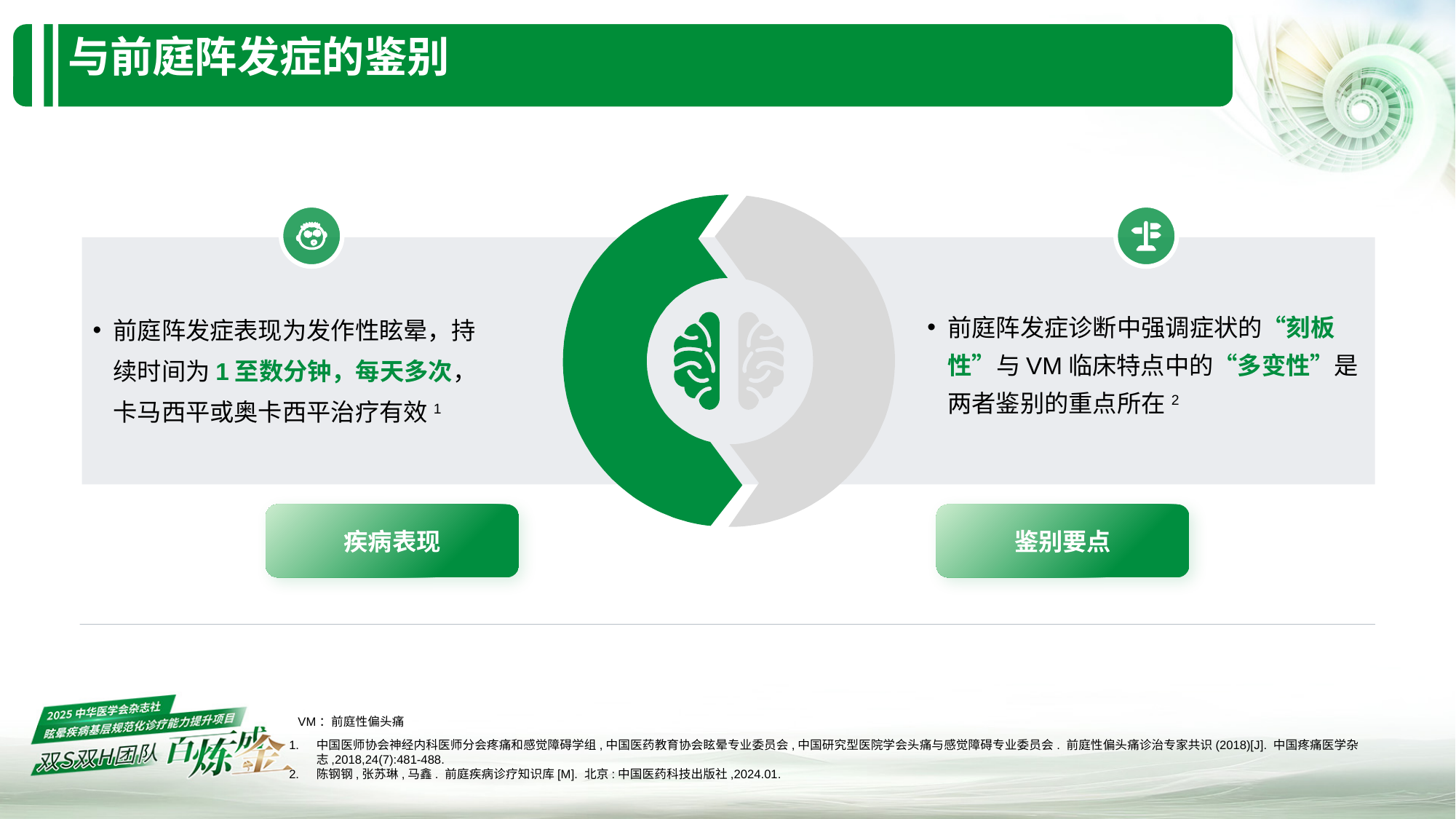

# 与前庭阵发症的鉴别​

前庭阵发症表现为发作性眩晕，持续时间为1至数分钟，每天多次，卡马西平或奥卡西平治疗有效1
前庭阵发症诊断中强调症状的“刻板性”与VM临床特点中的“多变性”是两者鉴别的重点所在2

疾病表现
鉴别要点
VM：前庭性偏头痛
中国医师协会神经内科医师分会疼痛和感觉障碍学组,中国医药教育协会眩晕专业委员会,中国研究型医院学会头痛与感觉障碍专业委员会. 前庭性偏头痛诊治专家共识(2018)[J]. 中国疼痛医学杂志,2018,24(7):481-488.
陈钢钢,张苏琳,马鑫. 前庭疾病诊疗知识库[M]. 北京:中国医药科技出版社,2024.01.